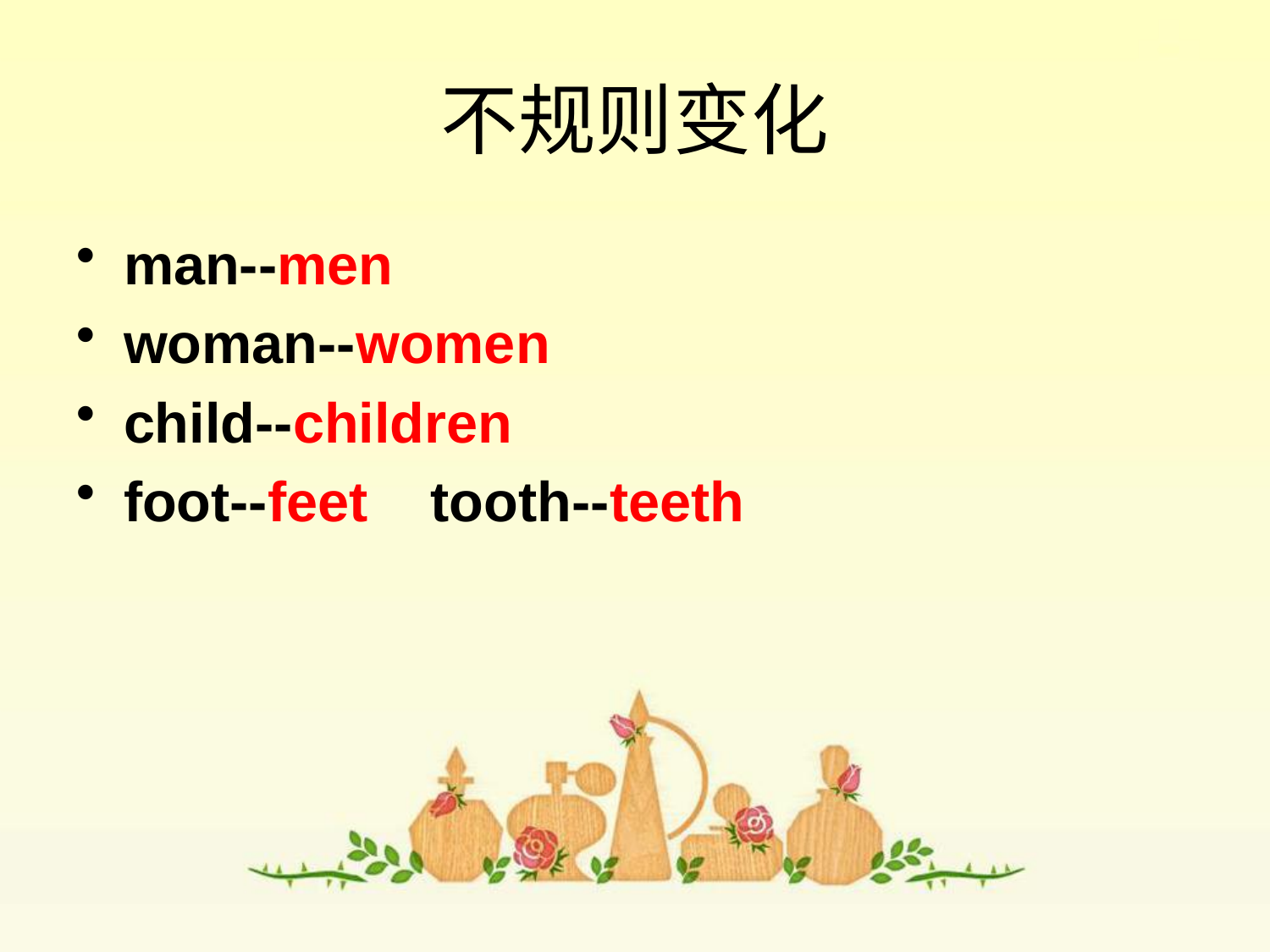

# 不规则变化
man--men
woman--women
child--children
foot--feet    tooth--teeth